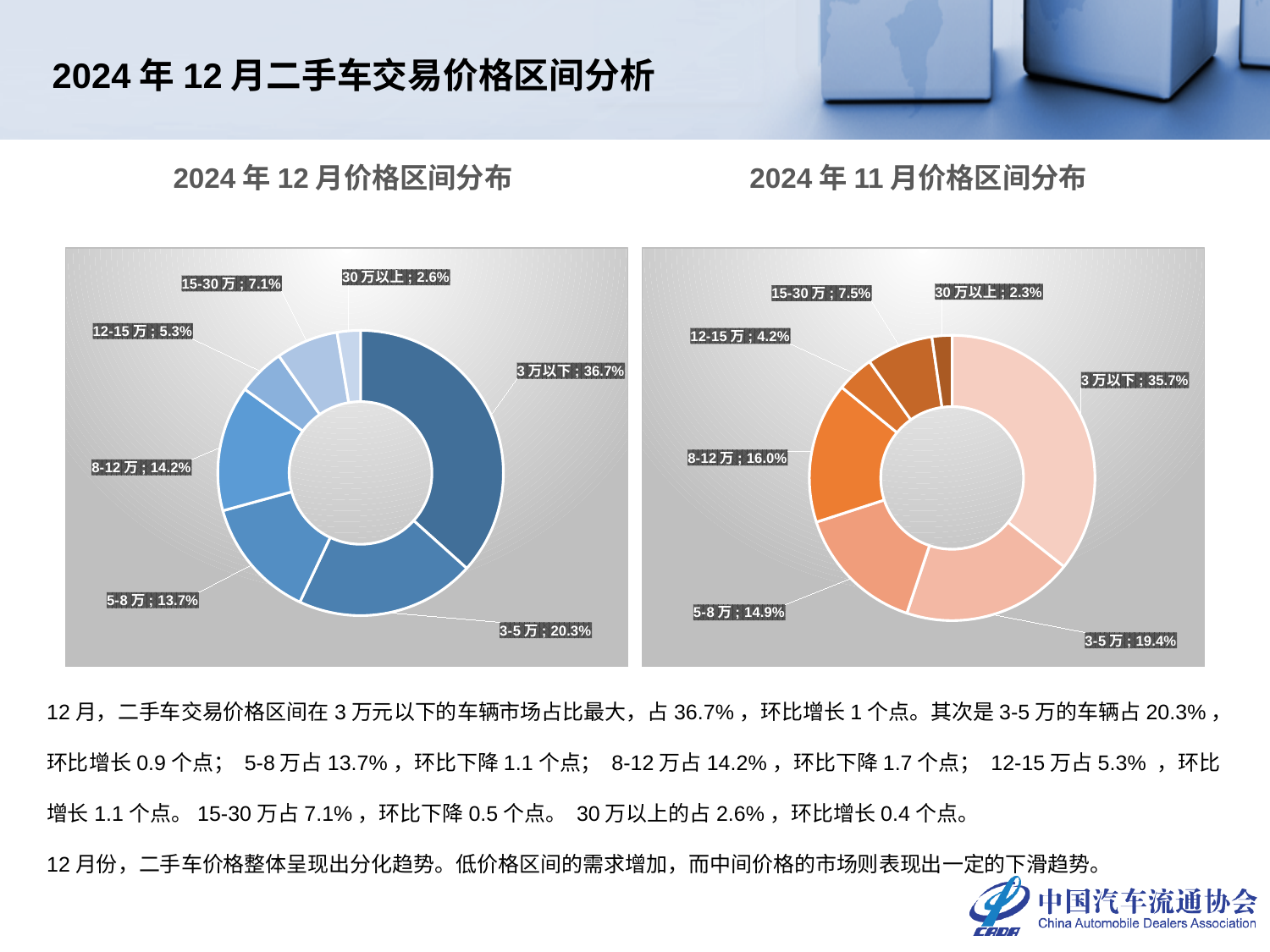

2024年12月二手车交易价格区间分析
2024年12月价格区间分布
2024年11月价格区间分布

### Chart

| Category | 2024年12月 |
|---|---|
| 3万以下 | 0.3666014458426874 |
| 3-5万 | 0.20329948715836302 |
| 5-8万 | 0.13740036660968427 |
| 8-12万 | 0.1424999485098758 |
| 12-15万 | 0.05329845735587914 |
| 15-30万 | 0.07050027804667065 |
| 30万以上 | 0.026400016476839743 |

### Chart

| Category | 2024年11月 |
|---|---|
| 3万以下 | 0.3568588543898021 |
| 3-5万 | 0.19449893646606087 |
| 5-8万 | 0.1485001540808887 |
| 8-12万 | 0.15968041368839583 |
| 12-15万 | 0.042300841056168124 |
| 15-30万 | 0.07549963546716573 |
| 30万以上 | 0.022661164851518638 |
12月，二手车交易价格区间在3万元以下的车辆市场占比最大，占36.7%，环比增长1个点。其次是3-5万的车辆占20.3%，环比增长0.9个点； 5-8万占13.7%，环比下降1.1个点； 8-12万占14.2%，环比下降1.7个点； 12-15万占5.3% ，环比增长1.1个点。15-30万占7.1%，环比下降0.5个点。 30万以上的占2.6%，环比增长0.4个点。
12月份，二手车价格整体呈现出分化趋势。低价格区间的需求增加，而中间价格的市场则表现出一定的下滑趋势。